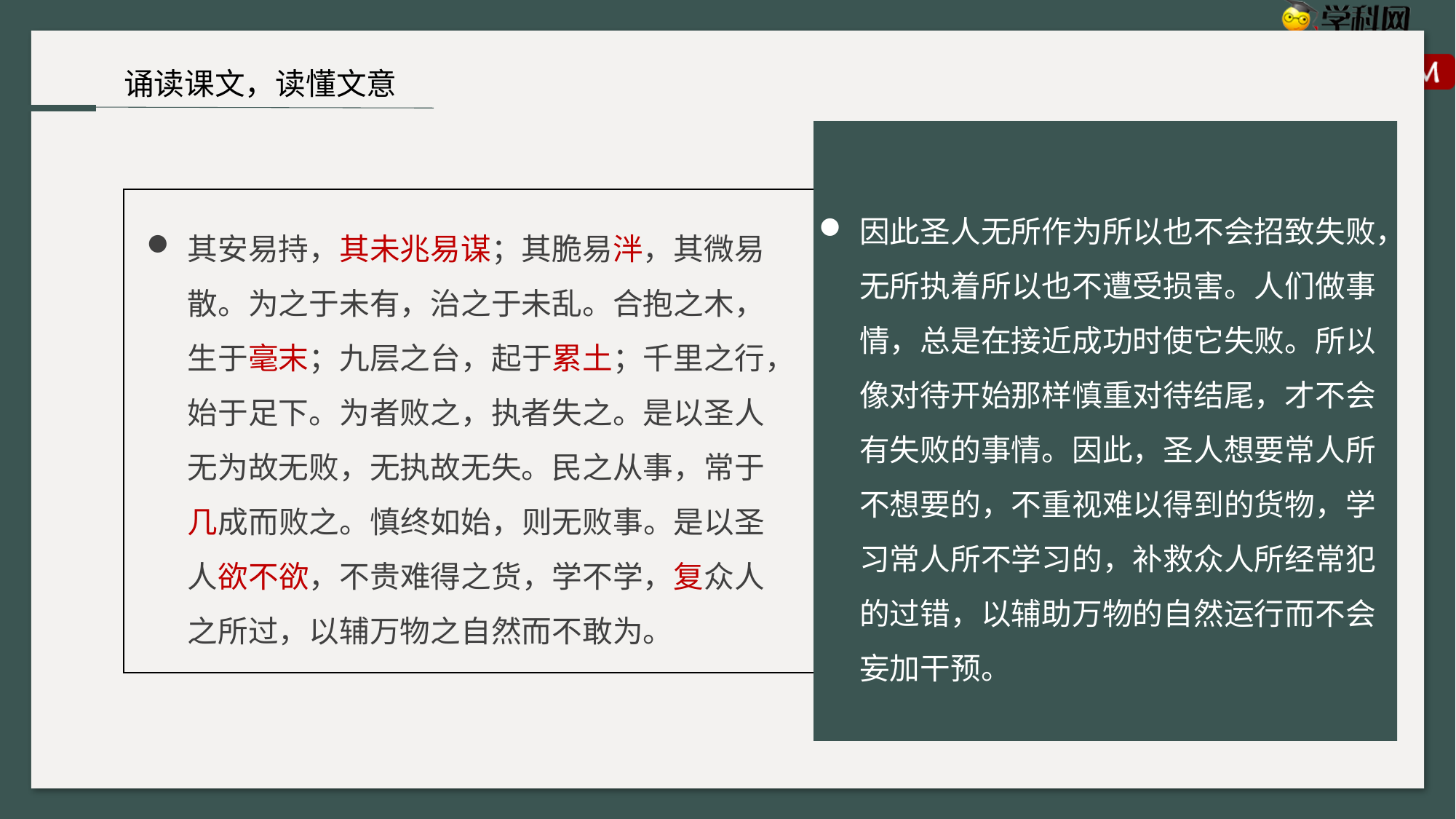

诵读课文，读懂文意

因此圣人无所作为所以也不会招致失败，无所执着所以也不遭受损害。人们做事情，总是在接近成功时使它失败。所以像对待开始那样慎重对待结尾，才不会有失败的事情。因此，圣人想要常人所不想要的，不重视难以得到的货物，学习常人所不学习的，补救众人所经常犯的过错，以辅助万物的自然运行而不会妄加干预。

其安易持，其未兆易谋；其脆易泮，其微易散。为之于未有，治之于未乱。合抱之木，生于毫末；九层之台，起于累土；千里之行，始于足下。为者败之，执者失之。是以圣人无为故无败，无执故无失。民之从事，常于几成而败之。慎终如始，则无败事。是以圣人欲不欲，不贵难得之货，学不学，复众人之所过，以辅万物之自然而不敢为。